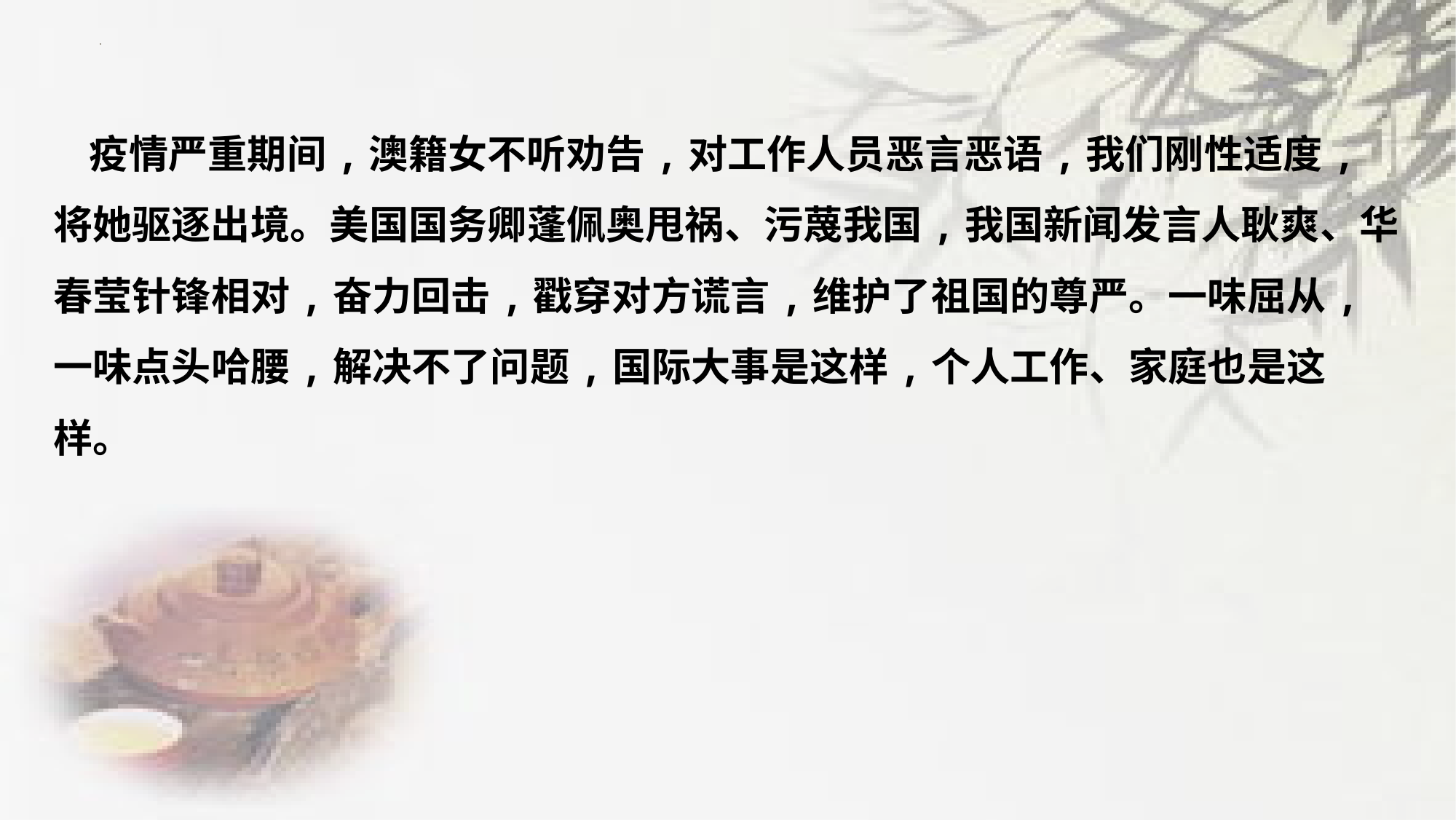

疫情严重期间,澳籍女不听劝告,对工作人员恶言恶语,我们刚性适度,将她驱逐出境。美国国务卿蓬佩奥甩祸、污蔑我国,我国新闻发言人耿爽、华春莹针锋相对,奋力回击,戳穿对方谎言,维护了祖国的尊严。一味屈从,一味点头哈腰,解决不了问题,国际大事是这样,个人工作、家庭也是这样。